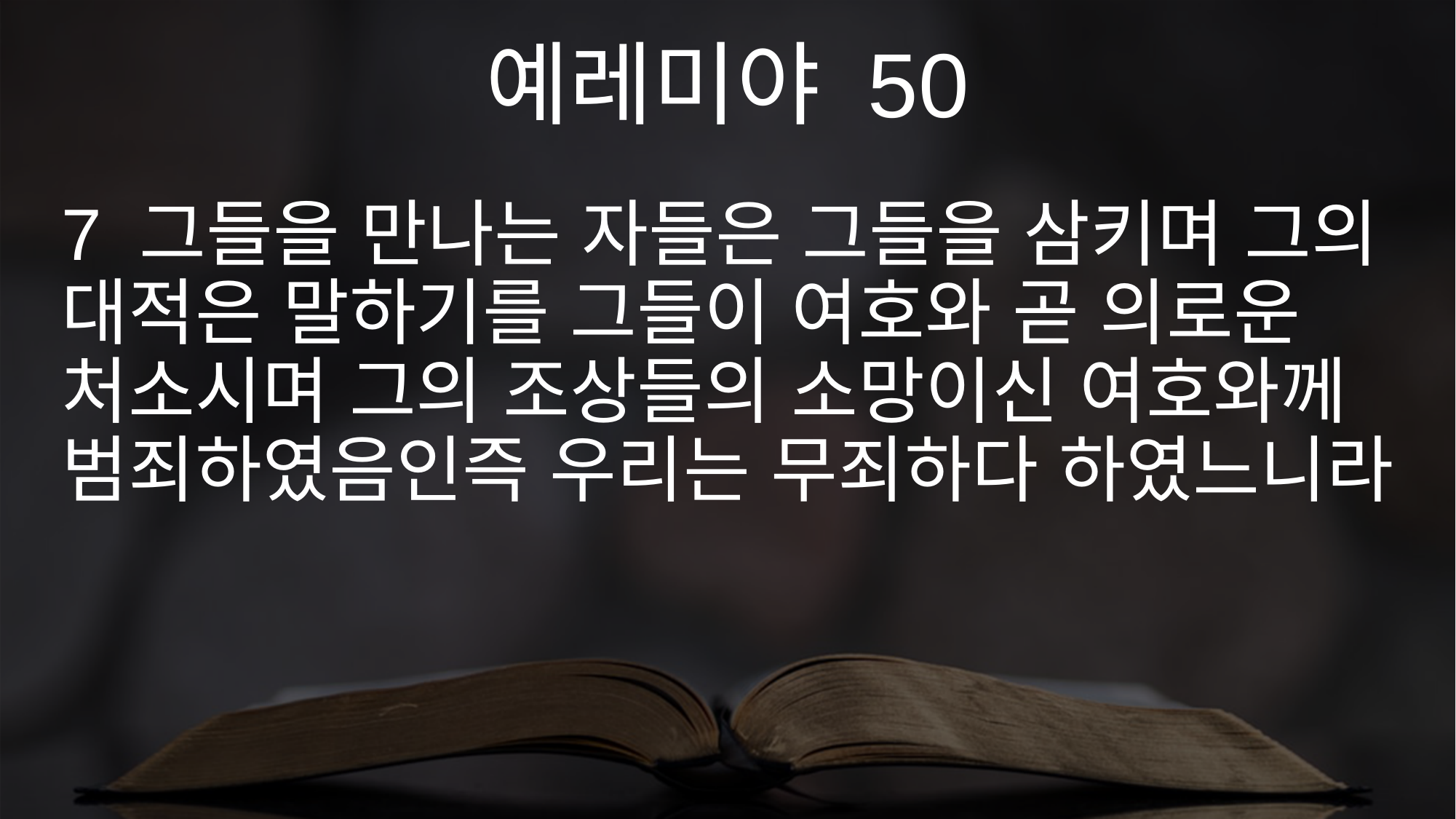

예레미야 50
7 그들을 만나는 자들은 그들을 삼키며 그의 대적은 말하기를 그들이 여호와 곧 의로운 처소시며 그의 조상들의 소망이신 여호와께 범죄하였음인즉 우리는 무죄하다 하였느니라